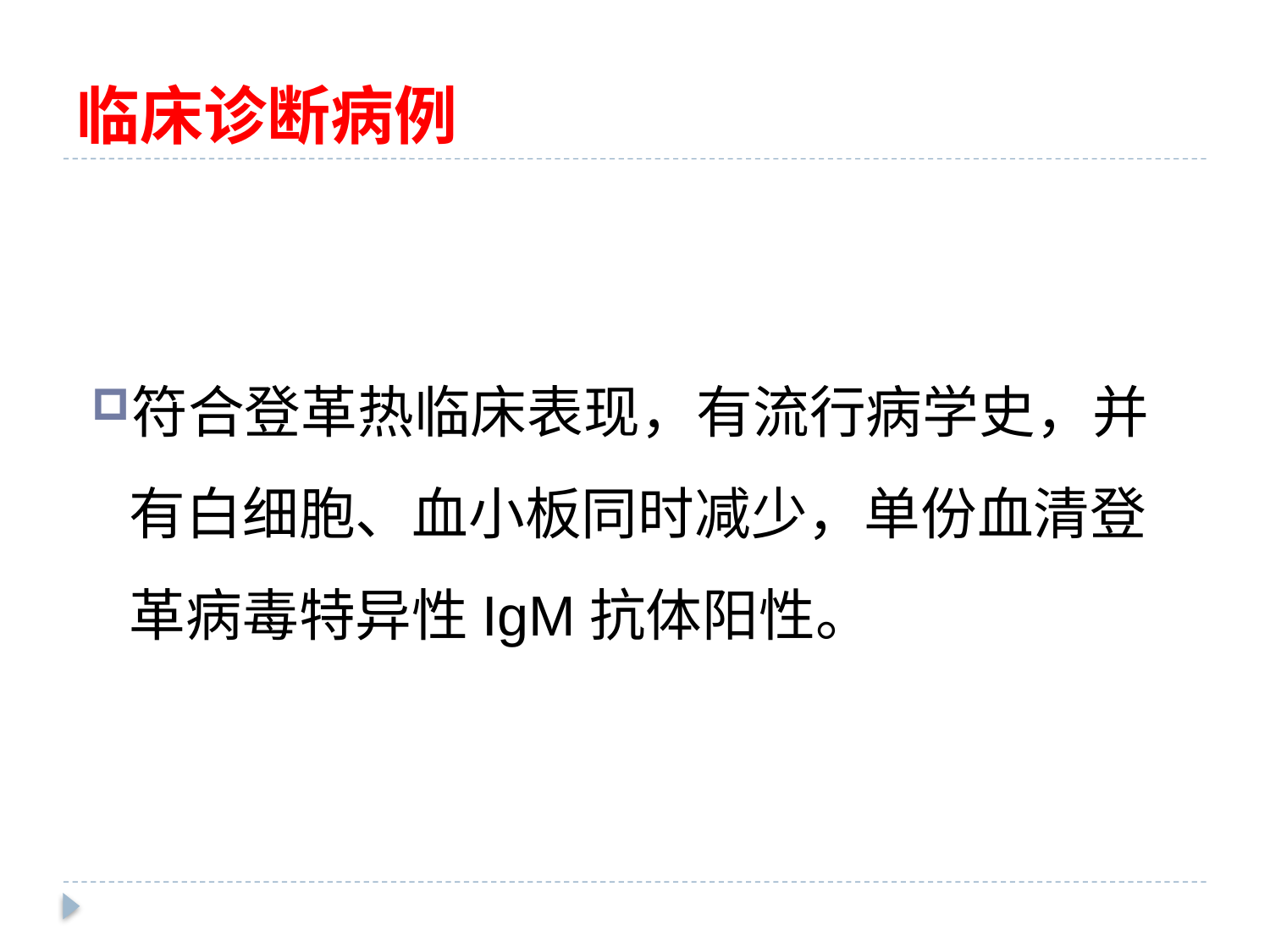

# 临床诊断病例
符合登革热临床表现，有流行病学史，并有白细胞、血小板同时减少，单份血清登革病毒特异性IgM抗体阳性。